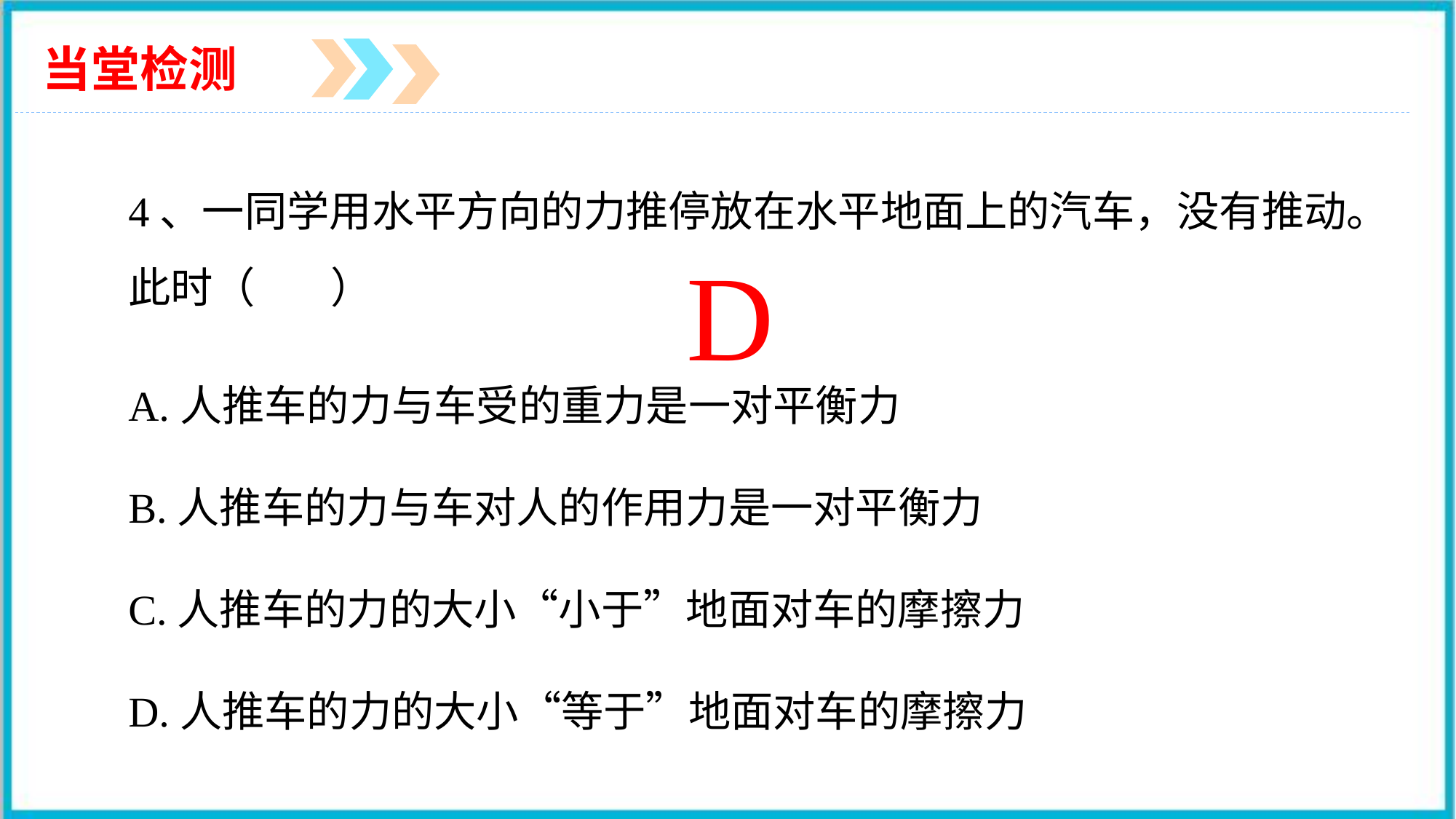

当堂检测

4、一同学用水平方向的力推停放在水平地面上的汽车，没有推动。此时（        ）
D
A.人推车的力与车受的重力是一对平衡力
B.人推车的力与车对人的作用力是一对平衡力
C.人推车的力的大小“小于”地面对车的摩擦力
D.人推车的力的大小“等于”地面对车的摩擦力